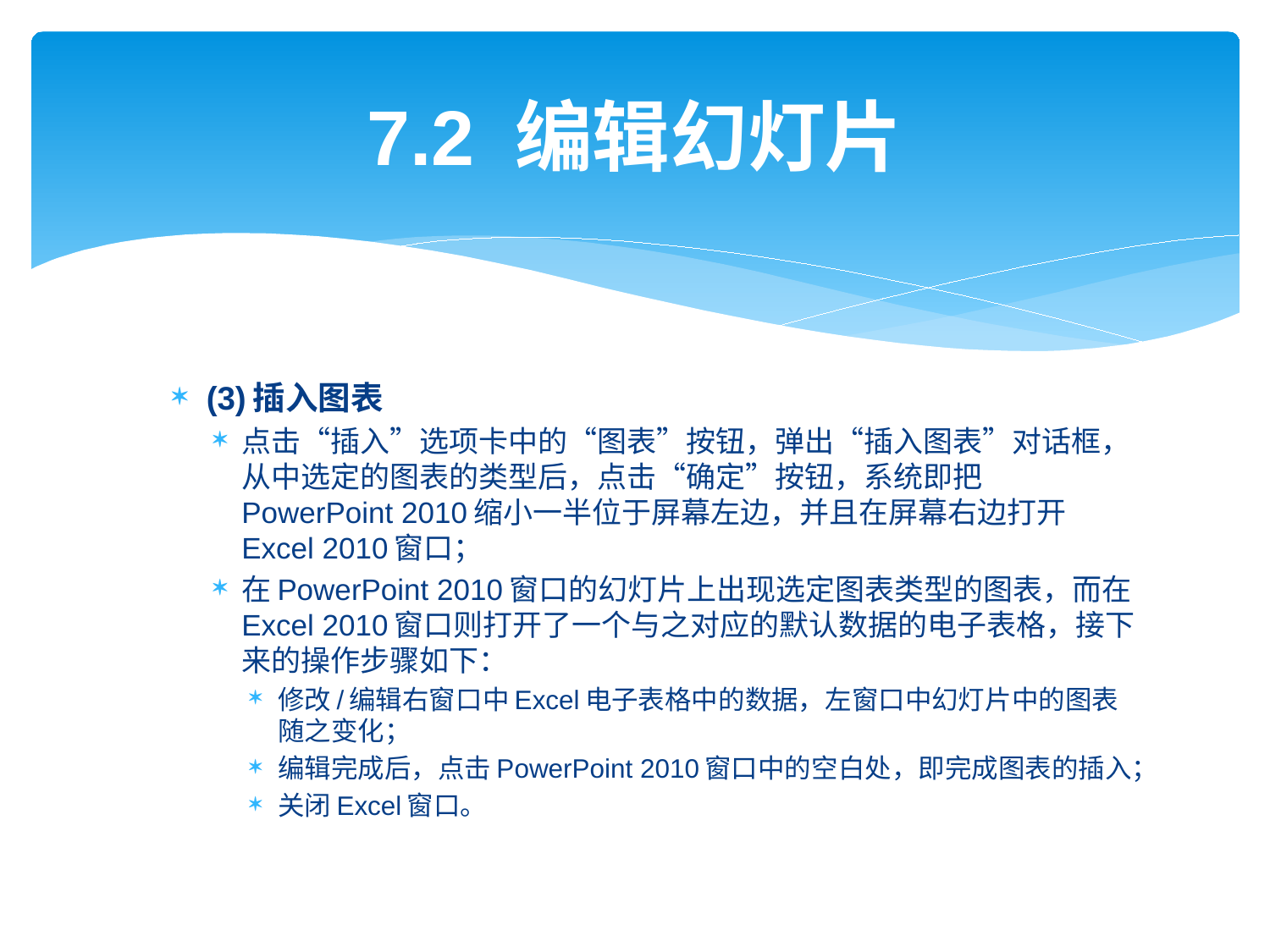

# 7.2 编辑幻灯片
(3)插入图表
点击“插入”选项卡中的“图表”按钮，弹出“插入图表”对话框，从中选定的图表的类型后，点击“确定”按钮，系统即把PowerPoint 2010缩小一半位于屏幕左边，并且在屏幕右边打开Excel 2010窗口；
在PowerPoint 2010窗口的幻灯片上出现选定图表类型的图表，而在Excel 2010窗口则打开了一个与之对应的默认数据的电子表格，接下来的操作步骤如下：
修改/编辑右窗口中Excel电子表格中的数据，左窗口中幻灯片中的图表随之变化；
编辑完成后，点击PowerPoint 2010窗口中的空白处，即完成图表的插入；
关闭Excel窗口。